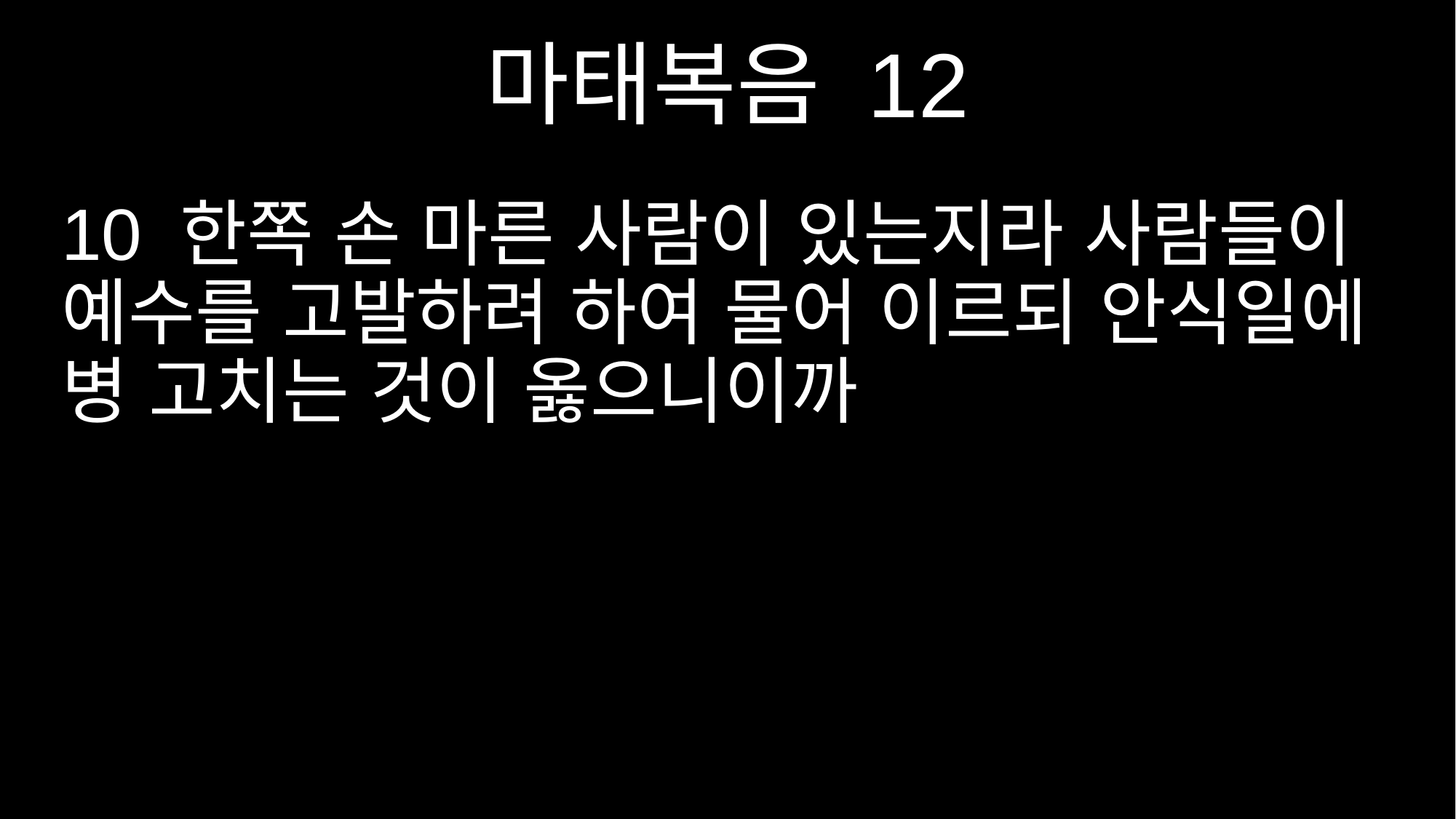

마태복음 12
10 한쪽 손 마른 사람이 있는지라 사람들이 예수를 고발하려 하여 물어 이르되 안식일에 병 고치는 것이 옳으니이까